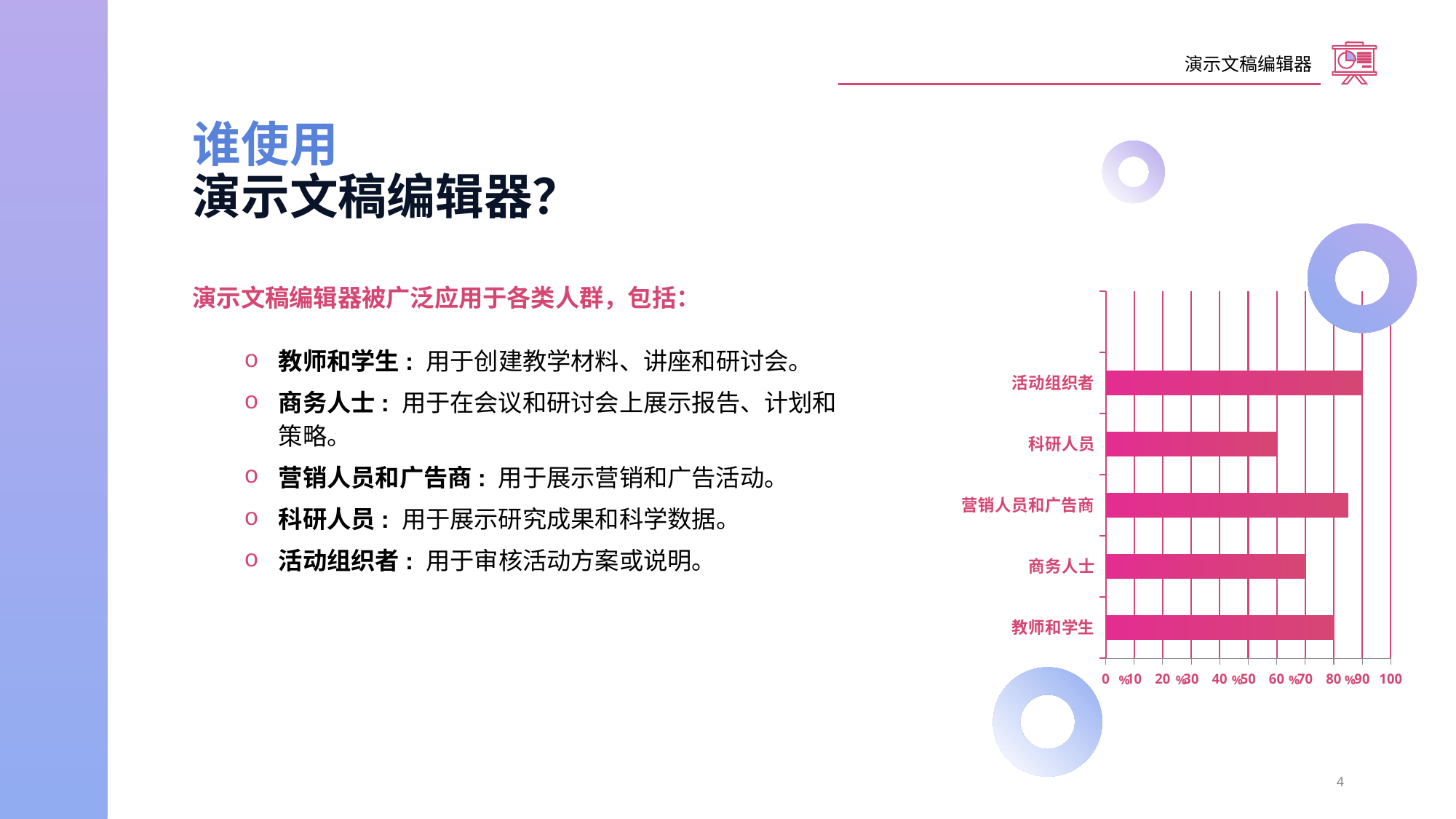

# 谁使用 演示文稿编辑器？

### Chart

| Category |  |  |  |
|---|---|---|---|
| 教师和学生 | 80.0 | None | None |
| 商务人士 | 70.0 | None | None |
| 营销人员和广告商 | 85.0 | None | None |
| 科研人员 | 60.0 | None | None |
| 活动组织者 | 90.0 | None | None |
|  | None | None | None |
演示文稿编辑器被广泛应用于各类人群，包括：
教师和学生: 用于创建教学材料、讲座和研讨会。
商务人士: 用于在会议和研讨会上展示报告、计划和策略。
营销人员和广告商: 用于展示营销和广告活动。
科研人员: 用于展示研究成果和科学数据。
活动组织者: 用于审核活动方案或说明。
%
%
%
%
%

4